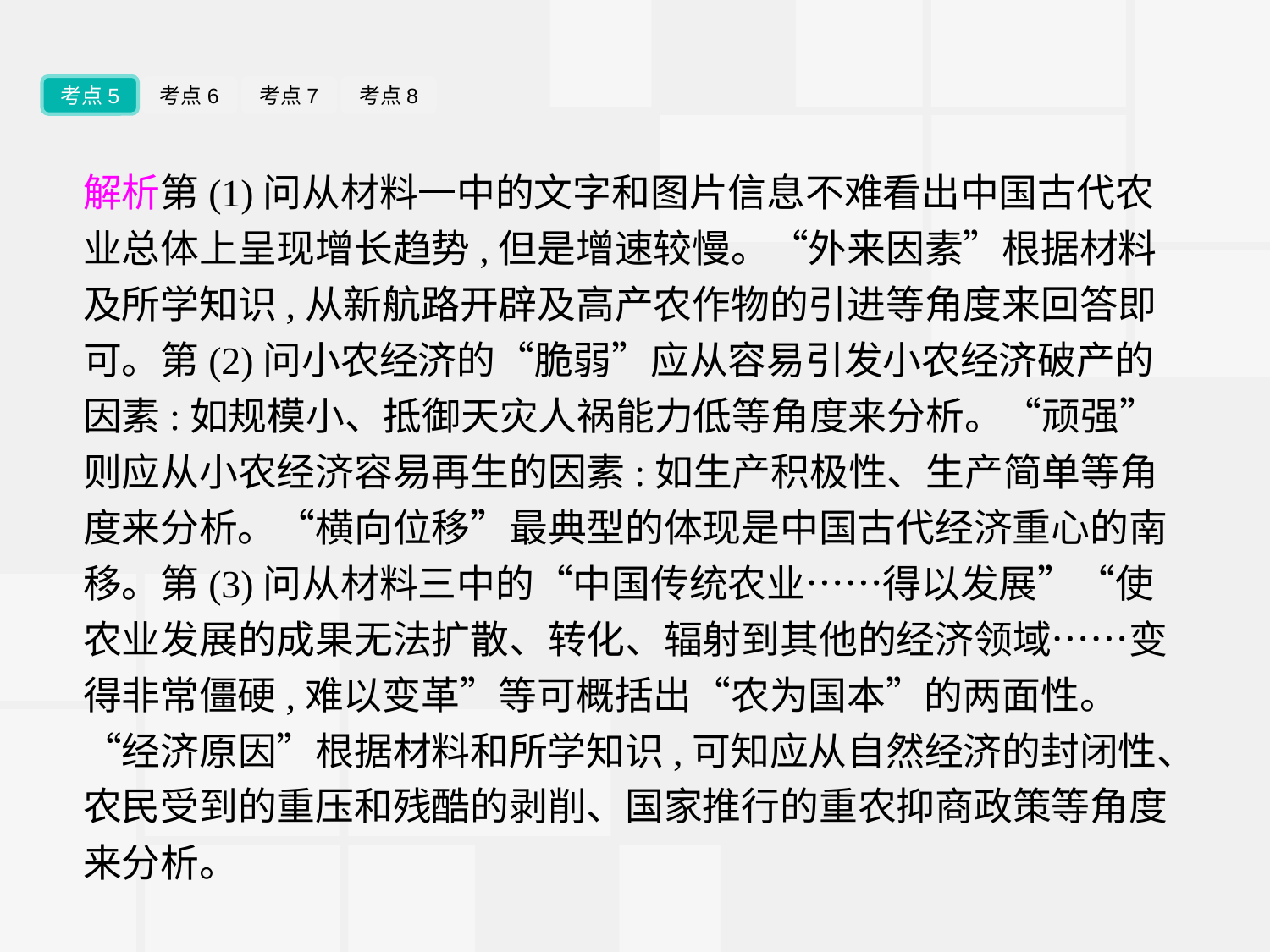

考点5
考点6
考点7
考点8
解析第(1)问从材料一中的文字和图片信息不难看出中国古代农业总体上呈现增长趋势,但是增速较慢。“外来因素”根据材料及所学知识,从新航路开辟及高产农作物的引进等角度来回答即可。第(2)问小农经济的“脆弱”应从容易引发小农经济破产的因素:如规模小、抵御天灾人祸能力低等角度来分析。“顽强”则应从小农经济容易再生的因素:如生产积极性、生产简单等角度来分析。“横向位移”最典型的体现是中国古代经济重心的南移。第(3)问从材料三中的“中国传统农业……得以发展”“使农业发展的成果无法扩散、转化、辐射到其他的经济领域……变得非常僵硬,难以变革”等可概括出“农为国本”的两面性。“经济原因”根据材料和所学知识,可知应从自然经济的封闭性、农民受到的重压和残酷的剥削、国家推行的重农抑商政策等角度来分析。